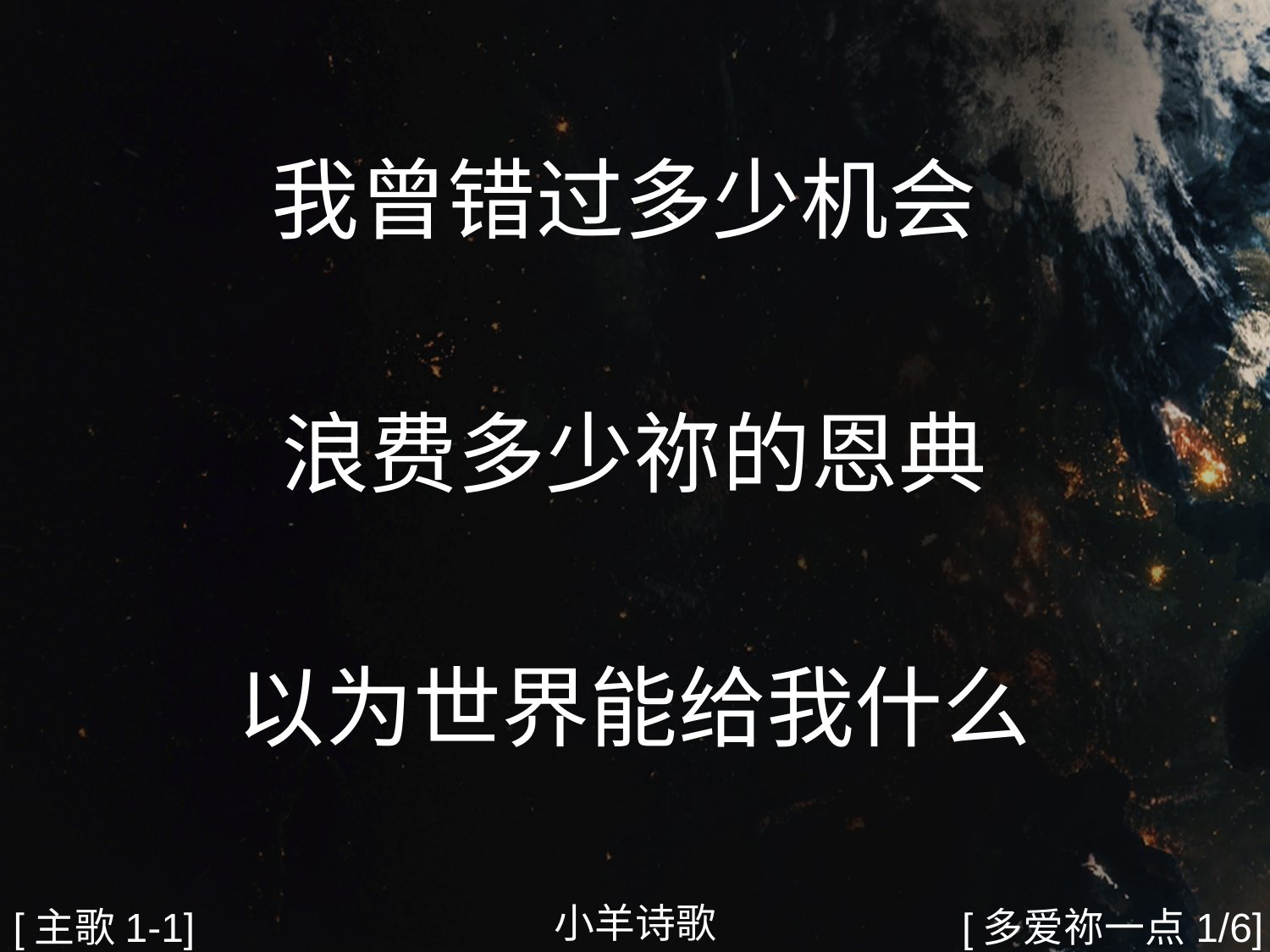

我曾错过多少机会

浪费多少祢的恩典

以为世界能给我什么
#

小羊诗歌
[主歌1-1]
[多爱祢一点1/6]